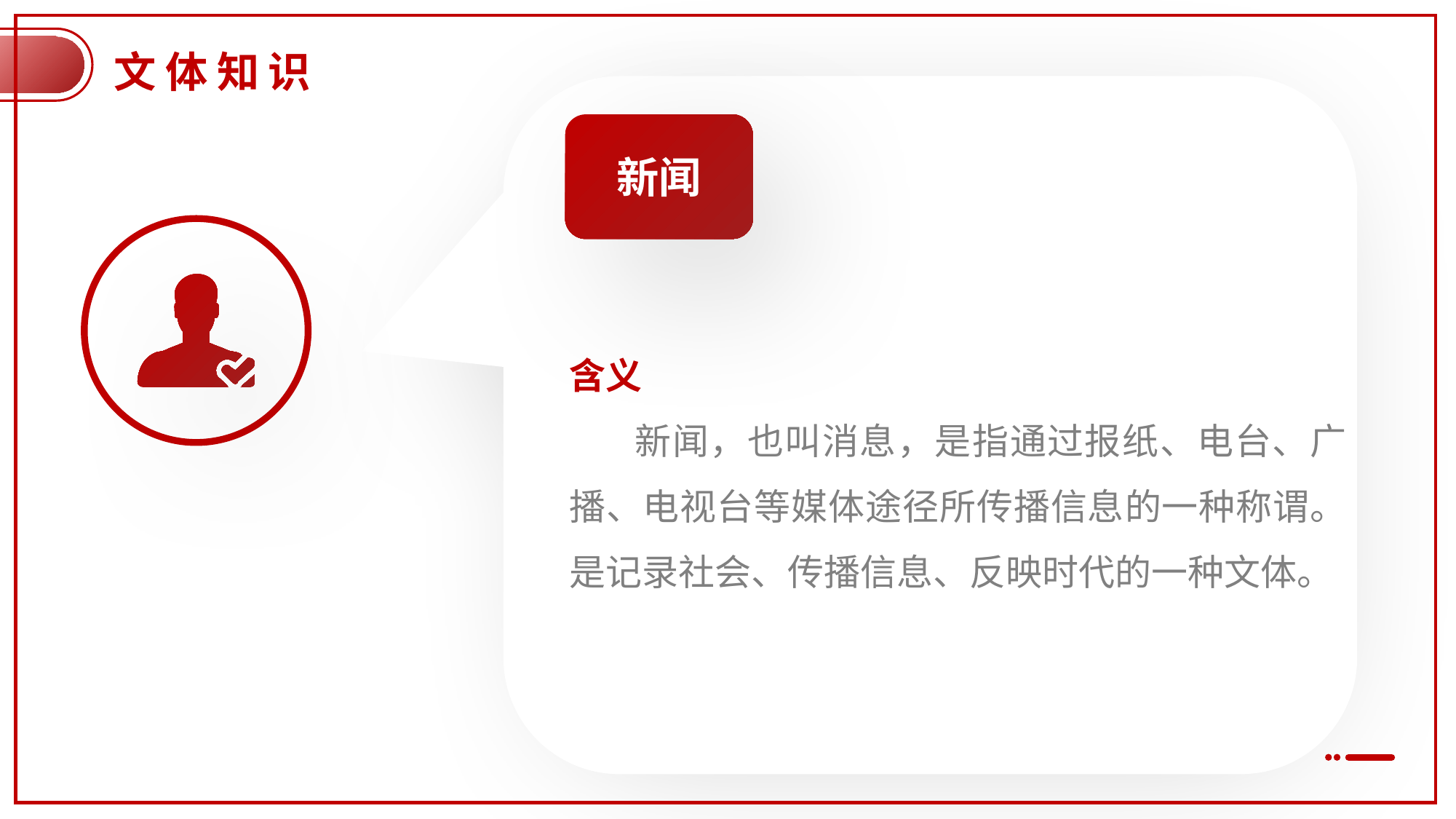

文体知识

新闻
含义
      新闻，也叫消息，是指通过报纸、电台、广播、电视台等媒体途径所传播信息的一种称谓。是记录社会、传播信息、反映时代的一种文体。